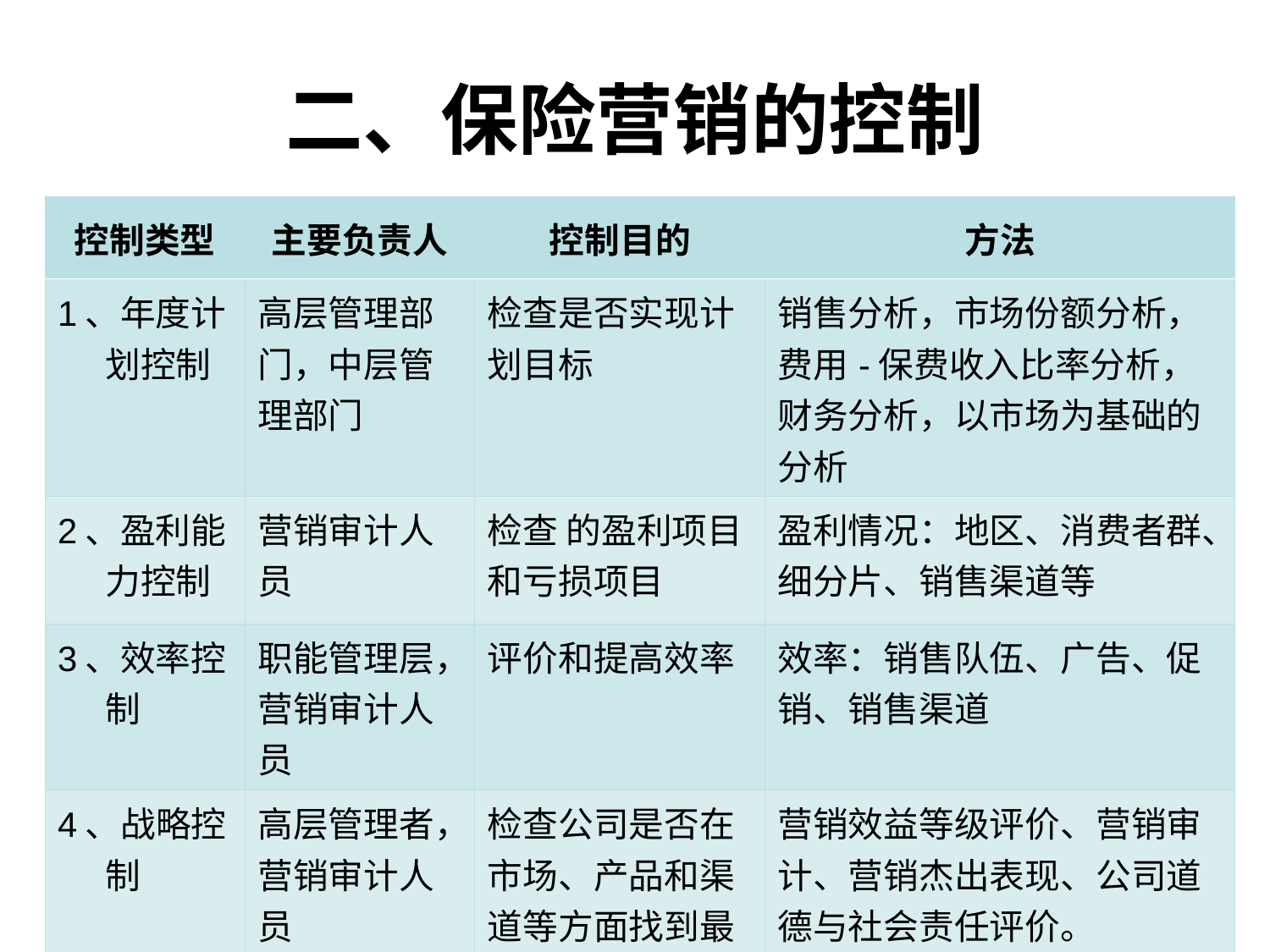

# 二、保险营销的控制
| 控制类型 | 主要负责人 | 控制目的 | 方法 |
| --- | --- | --- | --- |
| 1、年度计划控制 | 高层管理部门，中层管理部门 | 检查是否实现计划目标 | 销售分析，市场份额分析，费用-保费收入比率分析，财务分析，以市场为基础的分析 |
| 2、盈利能力控制 | 营销审计人员 | 检查 的盈利项目和亏损项目 | 盈利情况：地区、消费者群、细分片、销售渠道等 |
| 3、效率控制 | 职能管理层，营销审计人员 | 评价和提高效率 | 效率：销售队伍、广告、促销、销售渠道 |
| 4、战略控制 | 高层管理者，营销审计人员 | 检查公司是否在市场、产品和渠道等方面找到最佳机会 | 营销效益等级评价、营销审计、营销杰出表现、公司道德与社会责任评价。 |